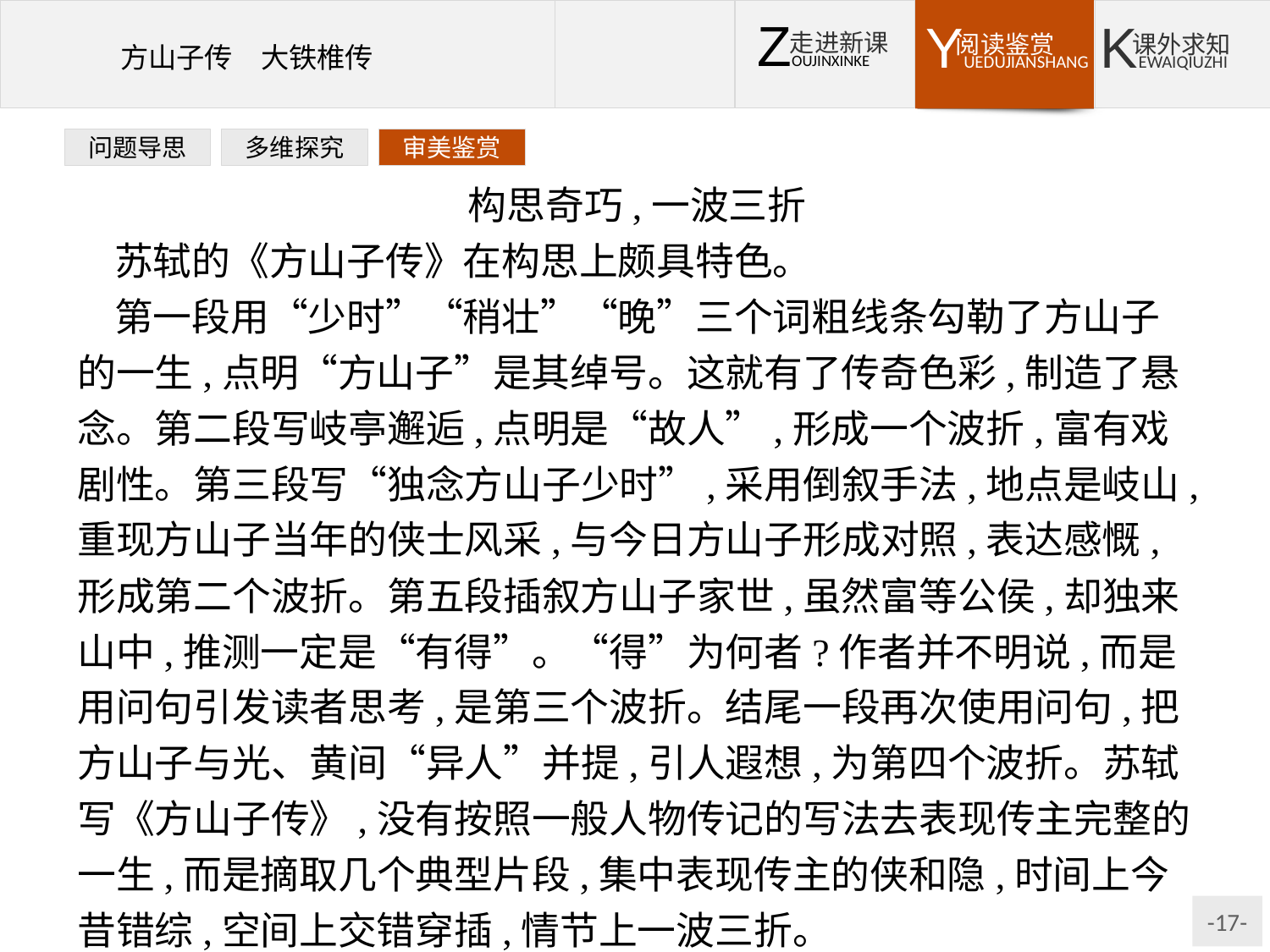

问题导思
多维探究
审美鉴赏
构思奇巧,一波三折
苏轼的《方山子传》在构思上颇具特色。
第一段用“少时”“稍壮”“晚”三个词粗线条勾勒了方山子的一生,点明“方山子”是其绰号。这就有了传奇色彩,制造了悬念。第二段写岐亭邂逅,点明是“故人”,形成一个波折,富有戏剧性。第三段写“独念方山子少时”,采用倒叙手法,地点是岐山,重现方山子当年的侠士风采,与今日方山子形成对照,表达感慨,形成第二个波折。第五段插叙方山子家世,虽然富等公侯,却独来山中,推测一定是“有得”。“得”为何者?作者并不明说,而是用问句引发读者思考,是第三个波折。结尾一段再次使用问句,把方山子与光、黄间“异人”并提,引人遐想,为第四个波折。苏轼写《方山子传》,没有按照一般人物传记的写法去表现传主完整的一生,而是摘取几个典型片段,集中表现传主的侠和隐,时间上今昔错综,空间上交错穿插,情节上一波三折。